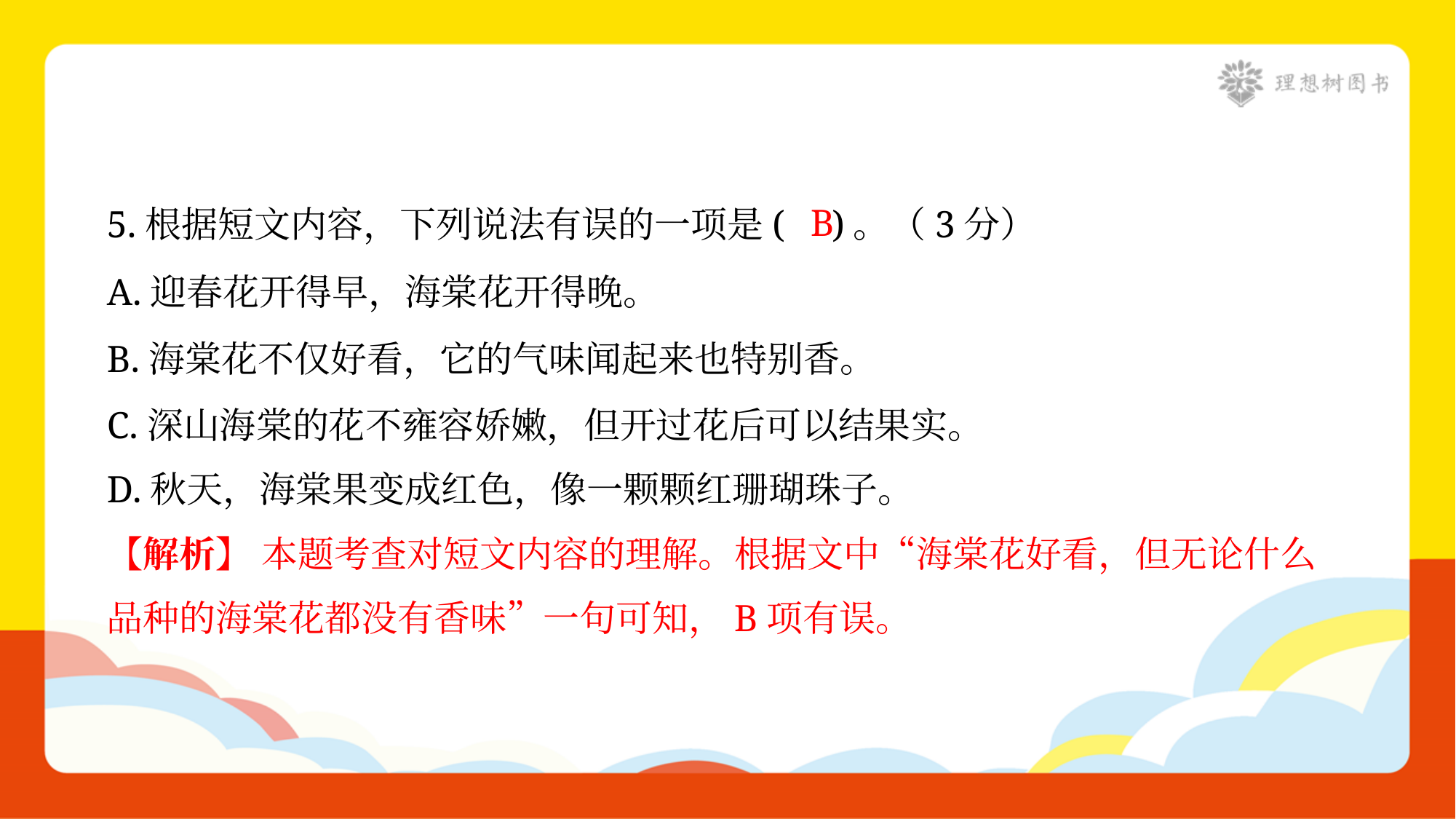

B
5.根据短文内容，下列说法有误的一项是(     )。（3分）
A.迎春花开得早，海棠花开得晚。
B.海棠花不仅好看，它的气味闻起来也特别香。
C.深山海棠的花不雍容娇嫩，但开过花后可以结果实。
D.秋天，海棠果变成红色，像一颗颗红珊瑚珠子。
【解析】 本题考查对短文内容的理解。根据文中“海棠花好看，但无论什么
品种的海棠花都没有香味”一句可知，B项有误。